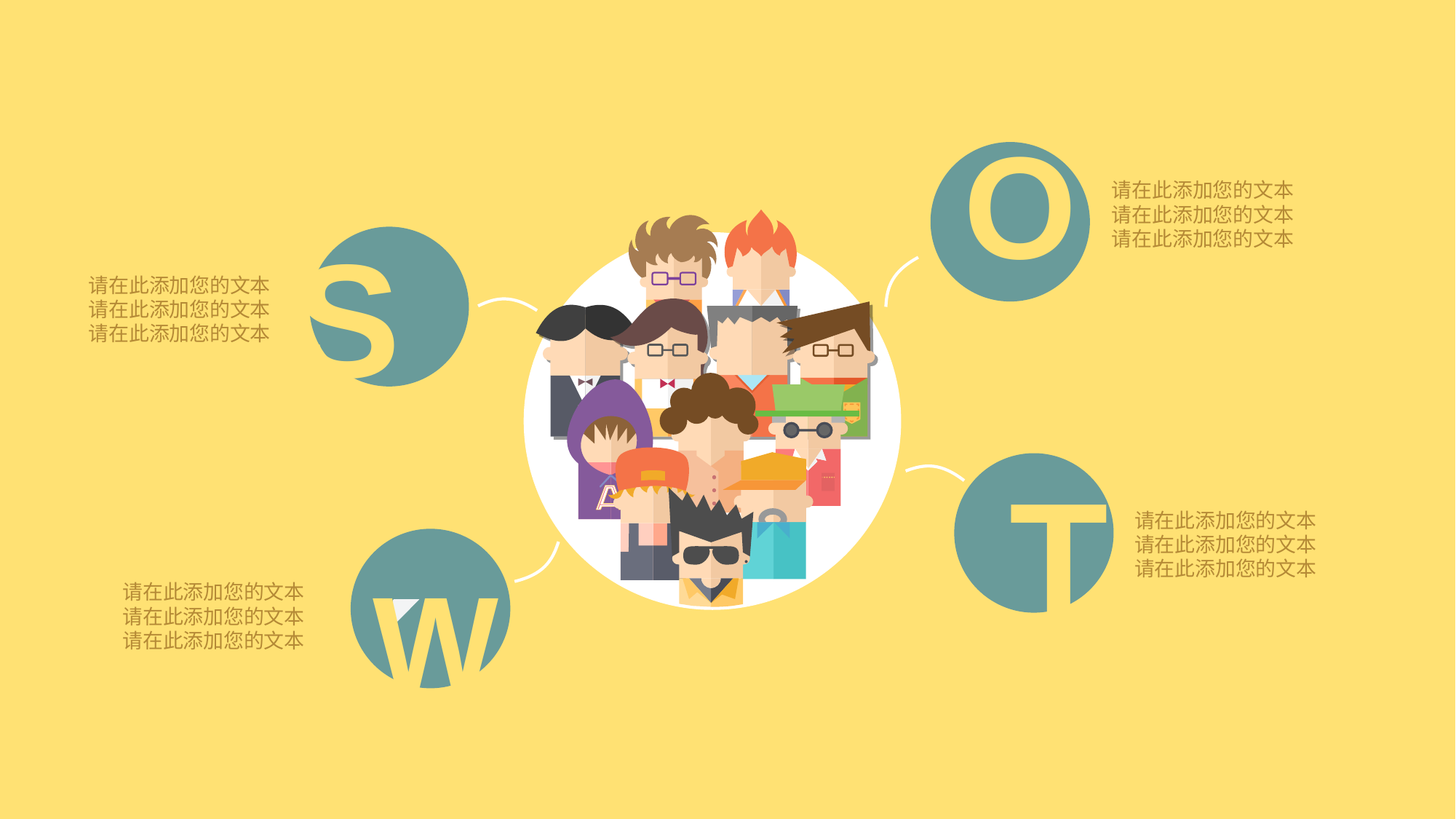

O

请在此添加您的文本
请在此添加您的文本
请在此添加您的文本

S

请在此添加您的文本
请在此添加您的文本
请在此添加您的文本

T

请在此添加您的文本
请在此添加您的文本
请在此添加您的文本

W
请在此添加您的文本
请在此添加您的文本
请在此添加您的文本